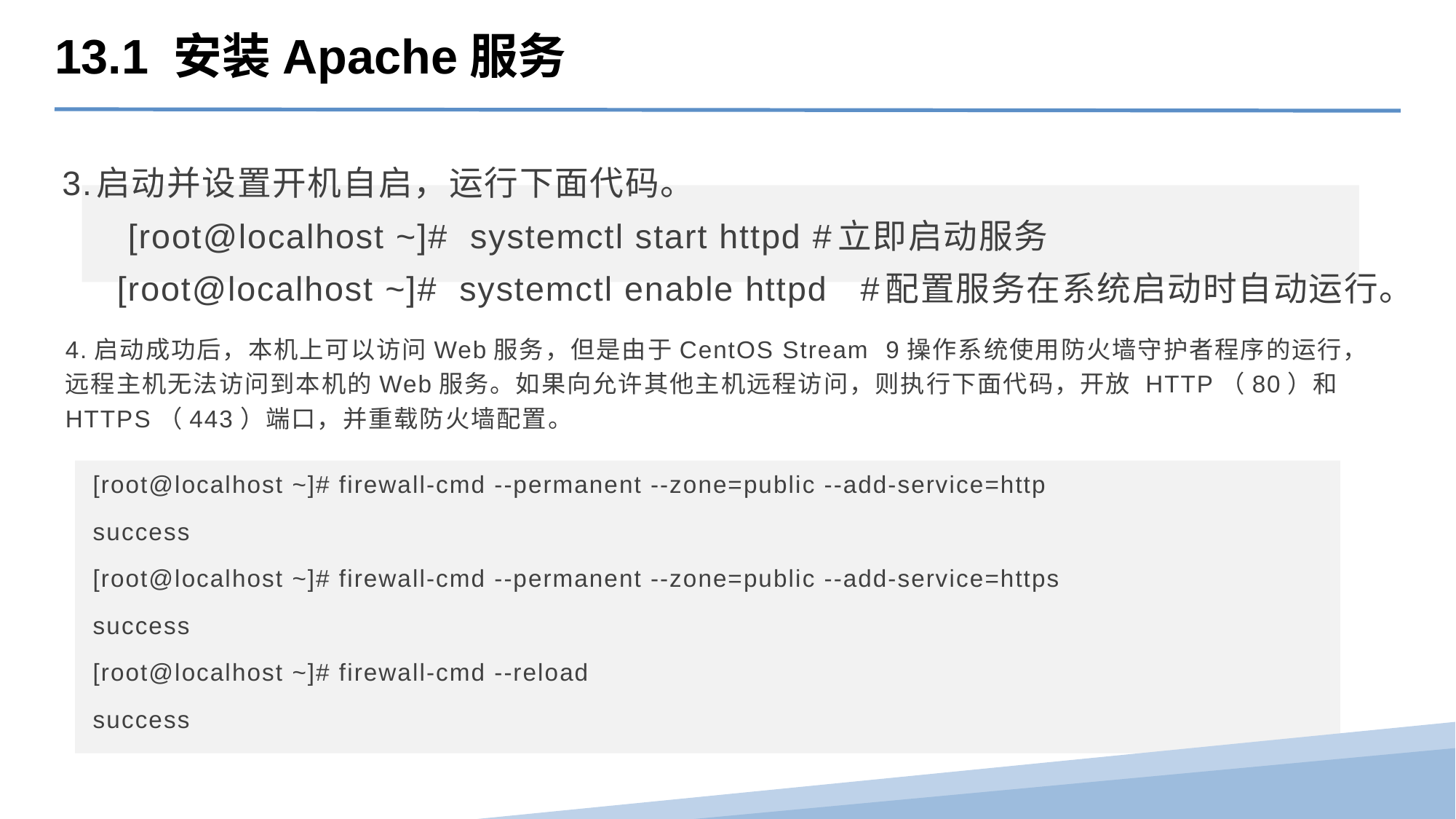

13.1 安装Apache服务
3.启动并设置开机自启，运行下面代码。
      [root@localhost ~]#  systemctl start httpd #立即启动服务
     [root@localhost ~]#  systemctl enable httpd   #配置服务在系统启动时自动运行。

4.启动成功后，本机上可以访问Web服务，但是由于CentOS Stream  9操作系统使用防火墙守护者程序的运行，远程主机无法访问到本机的Web服务。如果向允许其他主机远程访问，则执行下面代码，开放 HTTP（80）和 HTTPS（443）端口，并重载防火墙配置。
[root@localhost ~]# firewall-cmd --permanent --zone=public --add-service=http
success
[root@localhost ~]# firewall-cmd --permanent --zone=public --add-service=https
success
[root@localhost ~]# firewall-cmd --reload
success